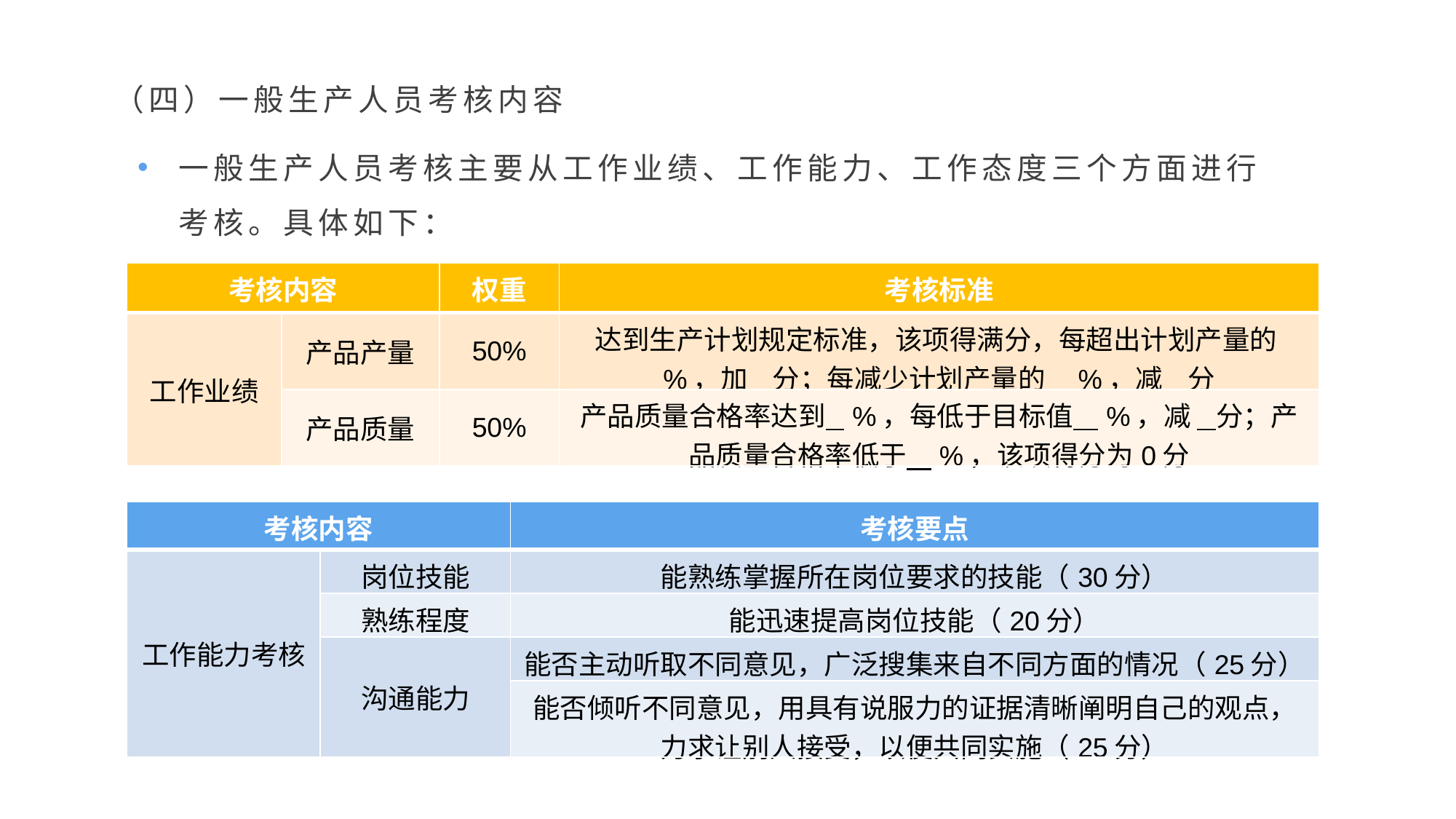

（四）一般生产人员考核内容
一般生产人员考核主要从工作业绩、工作能力、工作态度三个方面进行考核。具体如下：
| 考核内容 |  | 权重 | 考核标准 |
| --- | --- | --- | --- |
| 工作业绩 | 产品产量 | 50% | 达到生产计划规定标准，该项得满分，每超出计划产量的 %，加 分；每减少计划产量的 %，减 分 |
|  | 产品质量 | 50% | 产品质量合格率达到 %，每低于目标值 %，减 分；产品质量合格率低于 %，该项得分为0分 |
| 考核内容 |  | 考核要点 |
| --- | --- | --- |
| 工作能力考核 | 岗位技能 | 能熟练掌握所在岗位要求的技能（30分） |
|  | 熟练程度 | 能迅速提高岗位技能（20分） |
|  | 沟通能力 | 能否主动听取不同意见，广泛搜集来自不同方面的情况（25分） |
|  |  | 能否倾听不同意见，用具有说服力的证据清晰阐明自己的观点，力求让别人接受，以便共同实施（25分） |